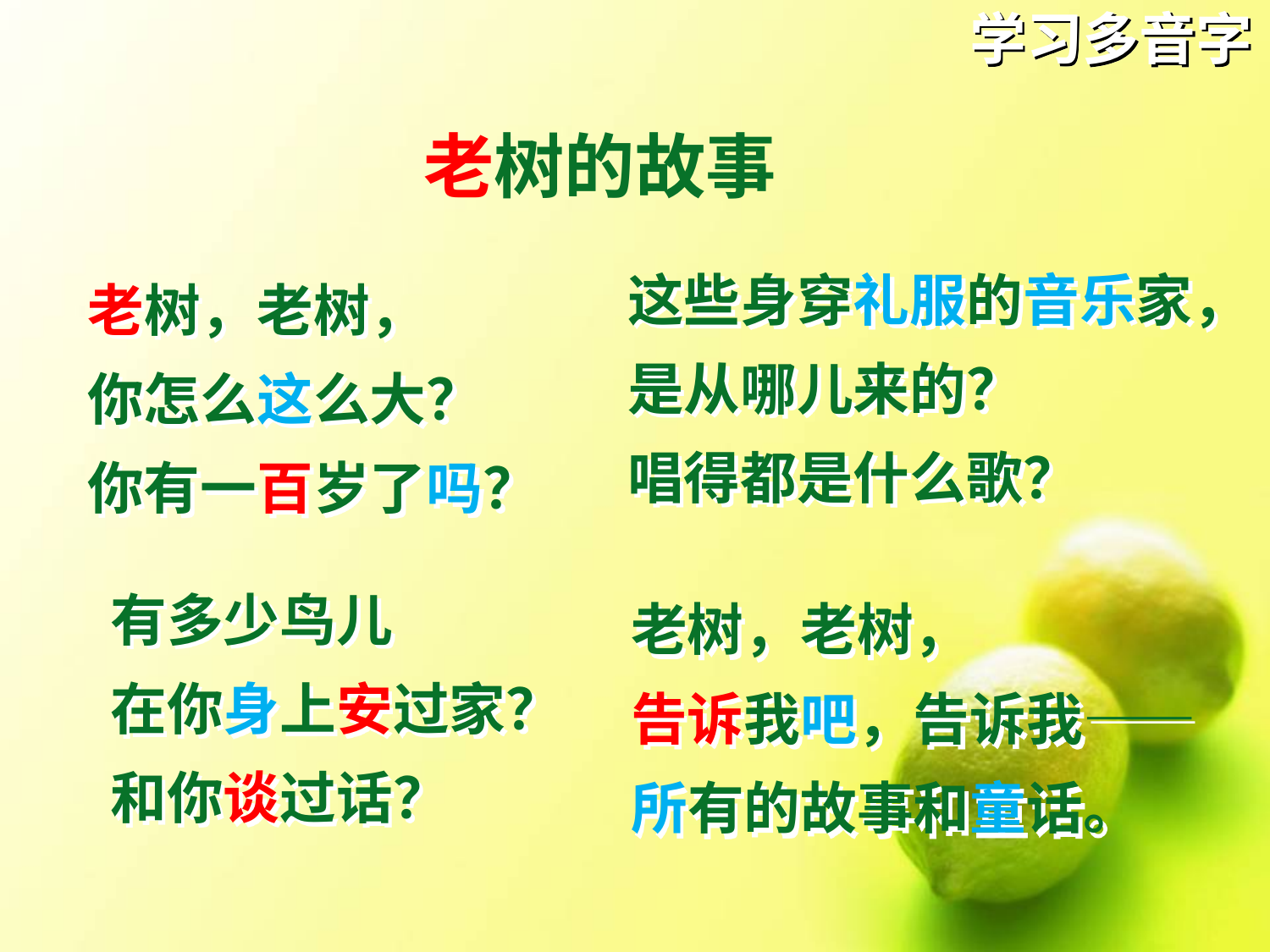

# 学习多音字
老树的故事

这些身穿礼服的音乐家，
是从哪儿来的？
唱得都是什么歌？
老树，老树，
你怎么这么大？
你有一百岁了吗？
有多少鸟儿
在你身上安过家？
和你谈过话？

老树，老树，
告诉我吧，告诉我——
所有的故事和童话。